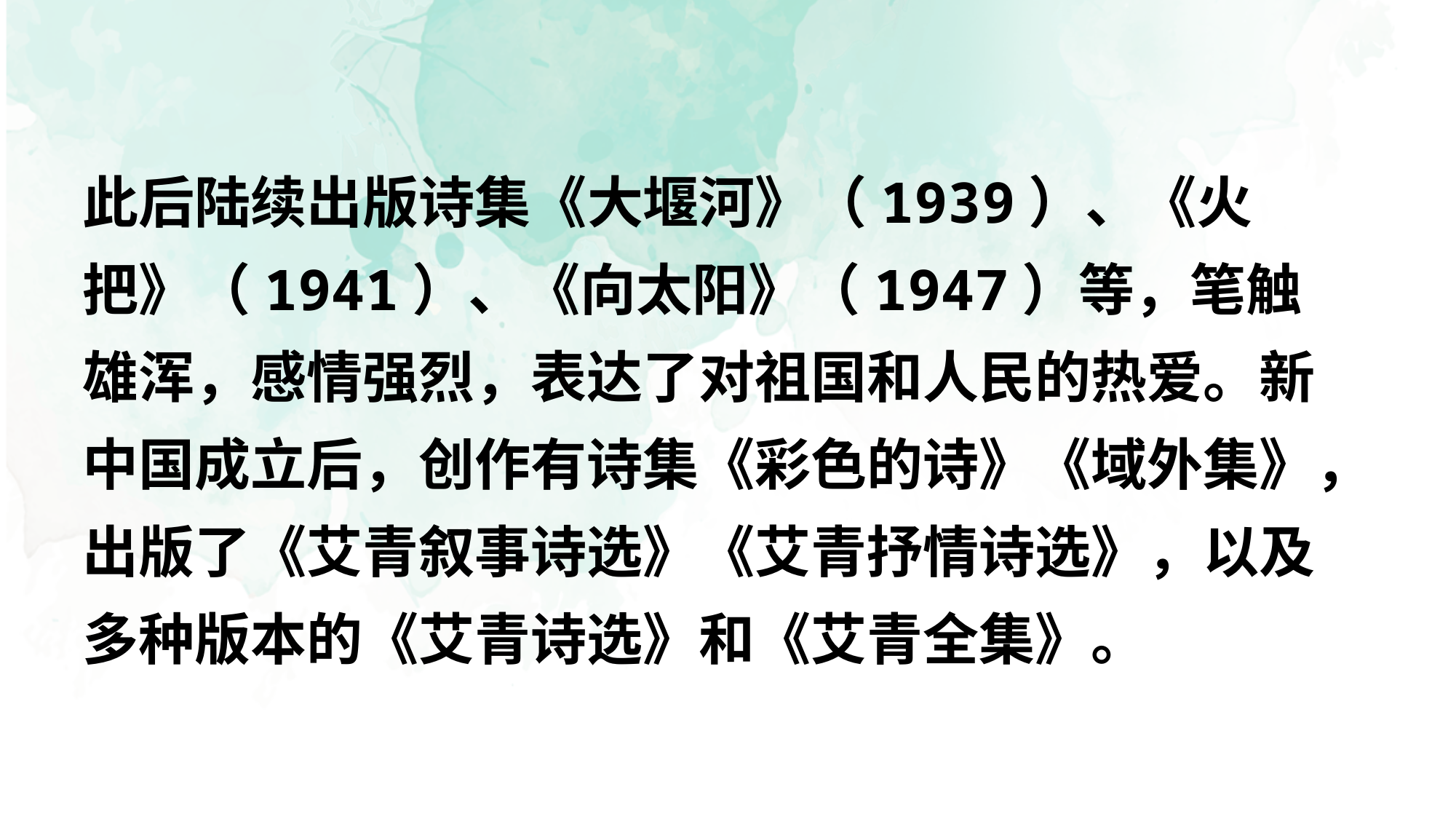

此后陆续出版诗集《大堰河》（1939）、《火把》（1941）、《向太阳》（1947）等，笔触雄浑，感情强烈，表达了对祖国和人民的热爱。新中国成立后，创作有诗集《彩色的诗》《域外集》，出版了《艾青叙事诗选》《艾青抒情诗选》，以及多种版本的《艾青诗选》和《艾青全集》。